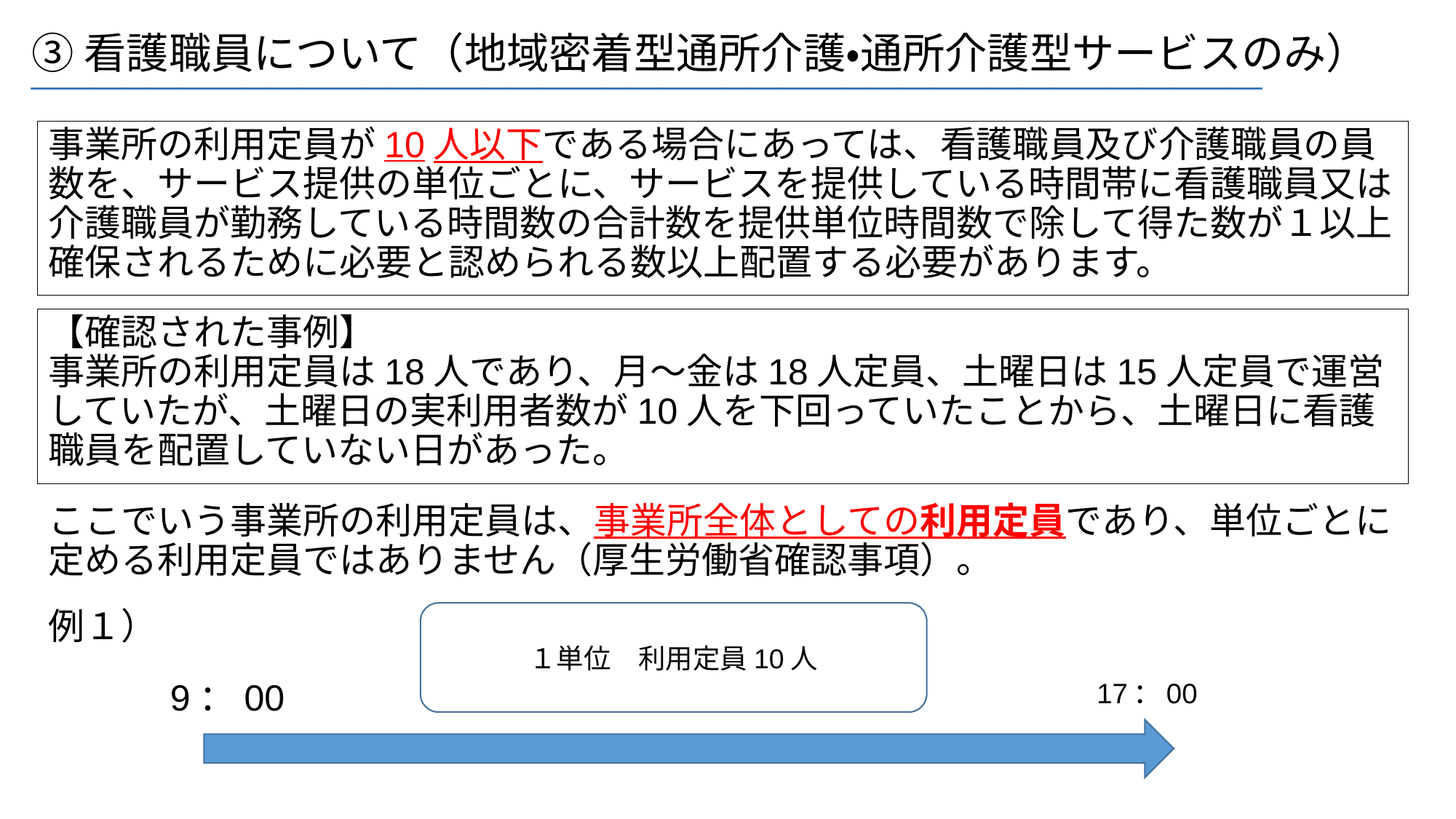

_________________________________________
③看護職員について（地域密着型通所介護・通所介護型サービスのみ）
事業所の利用定員が10人以下である場合にあっては、看護職員及び介護職員の員数を、サービス提供の単位ごとに、サービスを提供している時間帯に看護職員又は介護職員が勤務している時間数の合計数を提供単位時間数で除して得た数が１以上確保されるために必要と認められる数以上配置する必要があります。
【確認された事例】
事業所の利用定員は18人であり、月～金は18人定員、土曜日は15人定員で運営していたが、土曜日の実利用者数が10人を下回っていたことから、土曜日に看護職員を配置していない日があった。
ここでいう事業所の利用定員は、事業所全体としての利用定員であり、単位ごとに定める利用定員ではありません（厚生労働省確認事項）。
例１）
１単位　利用定員10人
9：00
17：00